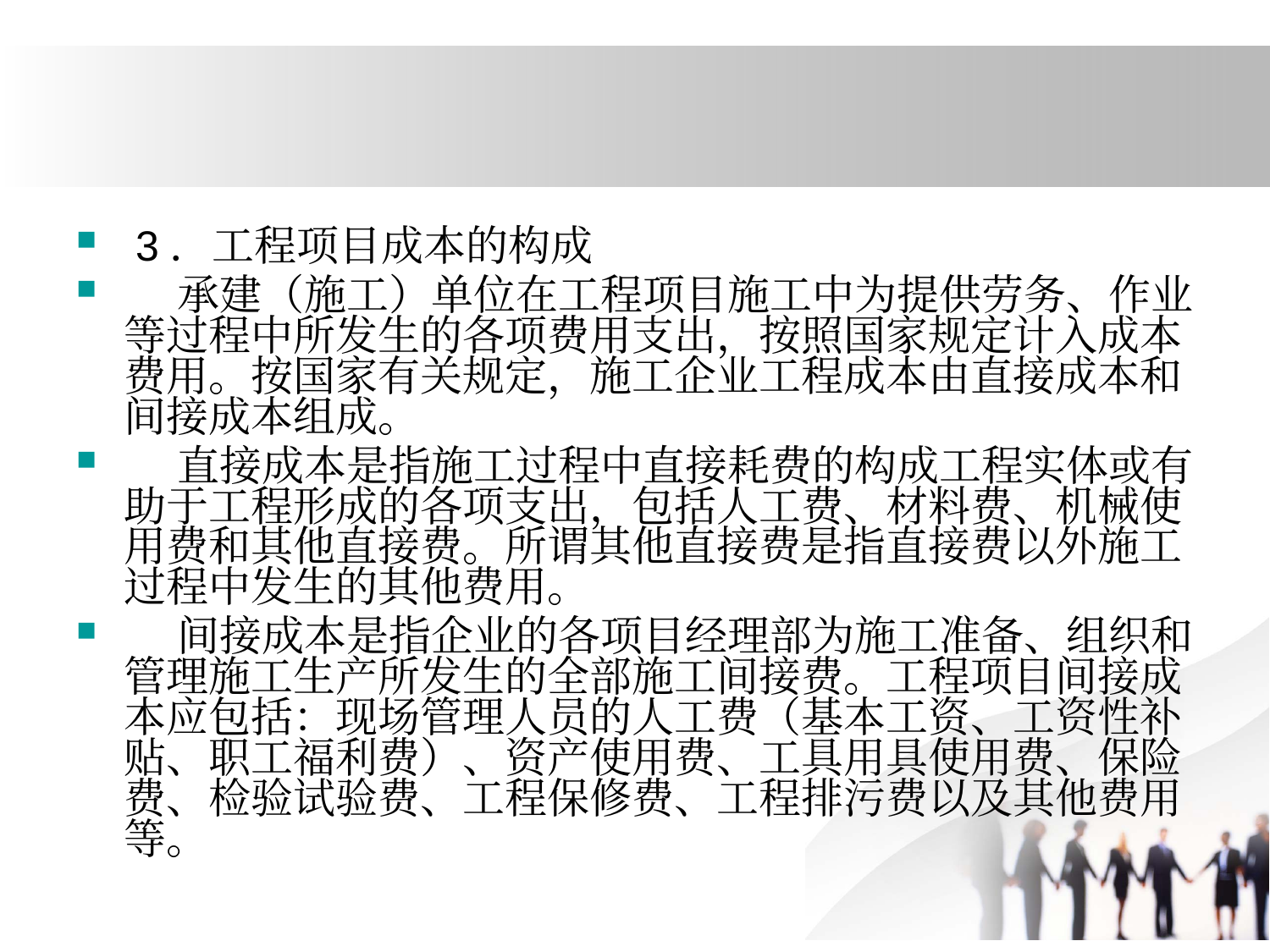

#
 3．工程项目成本的构成
    承建（施工）单位在工程项目施工中为提供劳务、作业等过程中所发生的各项费用支出，按照国家规定计入成本费用。按国家有关规定，施工企业工程成本由直接成本和间接成本组成。
    直接成本是指施工过程中直接耗费的构成工程实体或有助于工程形成的各项支出，包括人工费、材料费、机械使用费和其他直接费。所谓其他直接费是指直接费以外施工过程中发生的其他费用。
    间接成本是指企业的各项目经理部为施工准备、组织和管理施工生产所发生的全部施工间接费。工程项目间接成本应包括：现场管理人员的人工费（基本工资、工资性补贴、职工福利费）、资产使用费、工具用具使用费、保险费、检验试验费、工程保修费、工程排污费以及其他费用等。